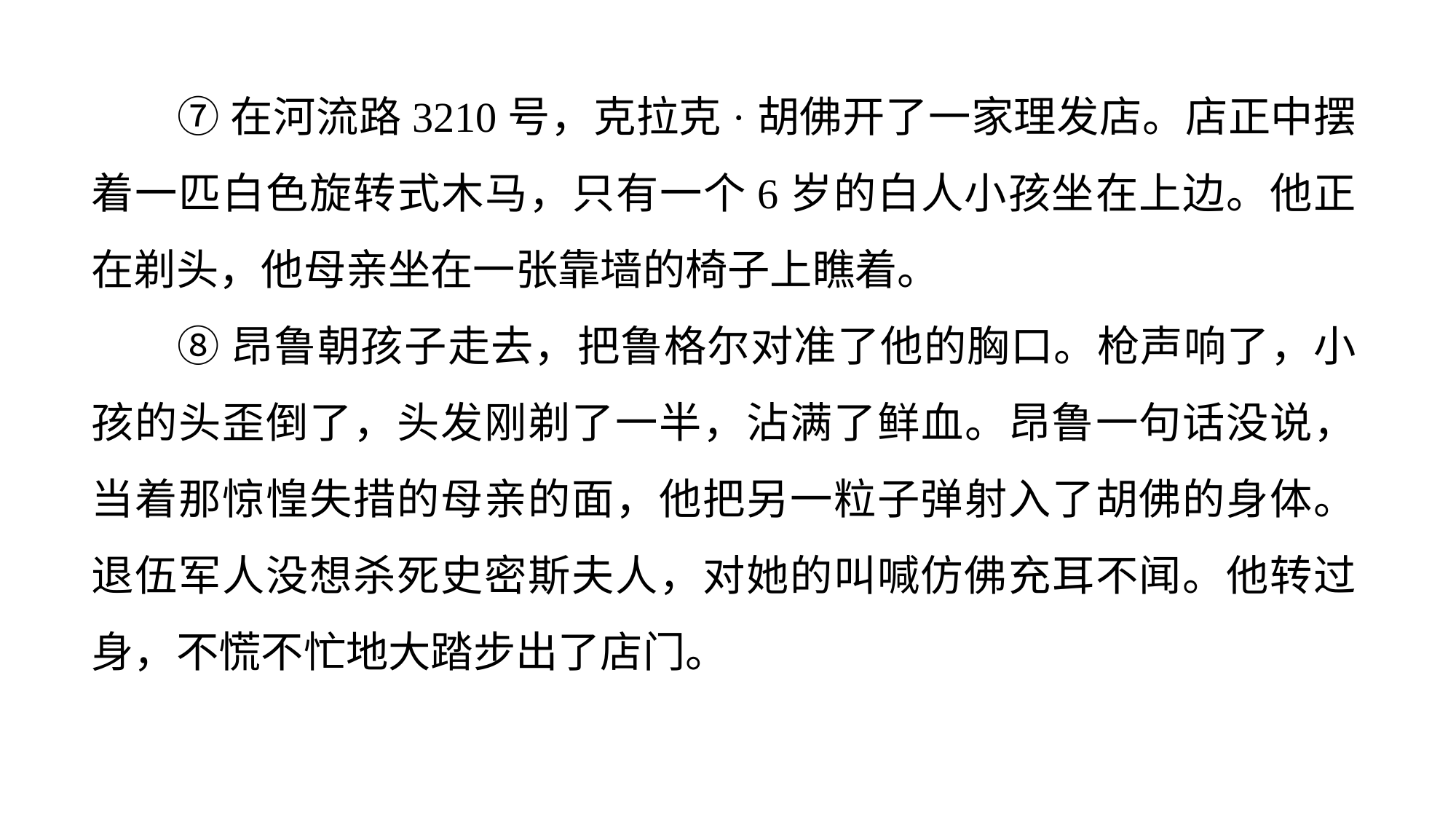

⑦在河流路3210号，克拉克·胡佛开了一家理发店。店正中摆着一匹白色旋转式木马，只有一个6岁的白人小孩坐在上边。他正在剃头，他母亲坐在一张靠墙的椅子上瞧着。
⑧昂鲁朝孩子走去，把鲁格尔对准了他的胸口。枪声响了，小孩的头歪倒了，头发刚剃了一半，沾满了鲜血。昂鲁一句话没说，当着那惊惶失措的母亲的面，他把另一粒子弹射入了胡佛的身体。退伍军人没想杀死史密斯夫人，对她的叫喊仿佛充耳不闻。他转过身，不慌不忙地大踏步出了店门。